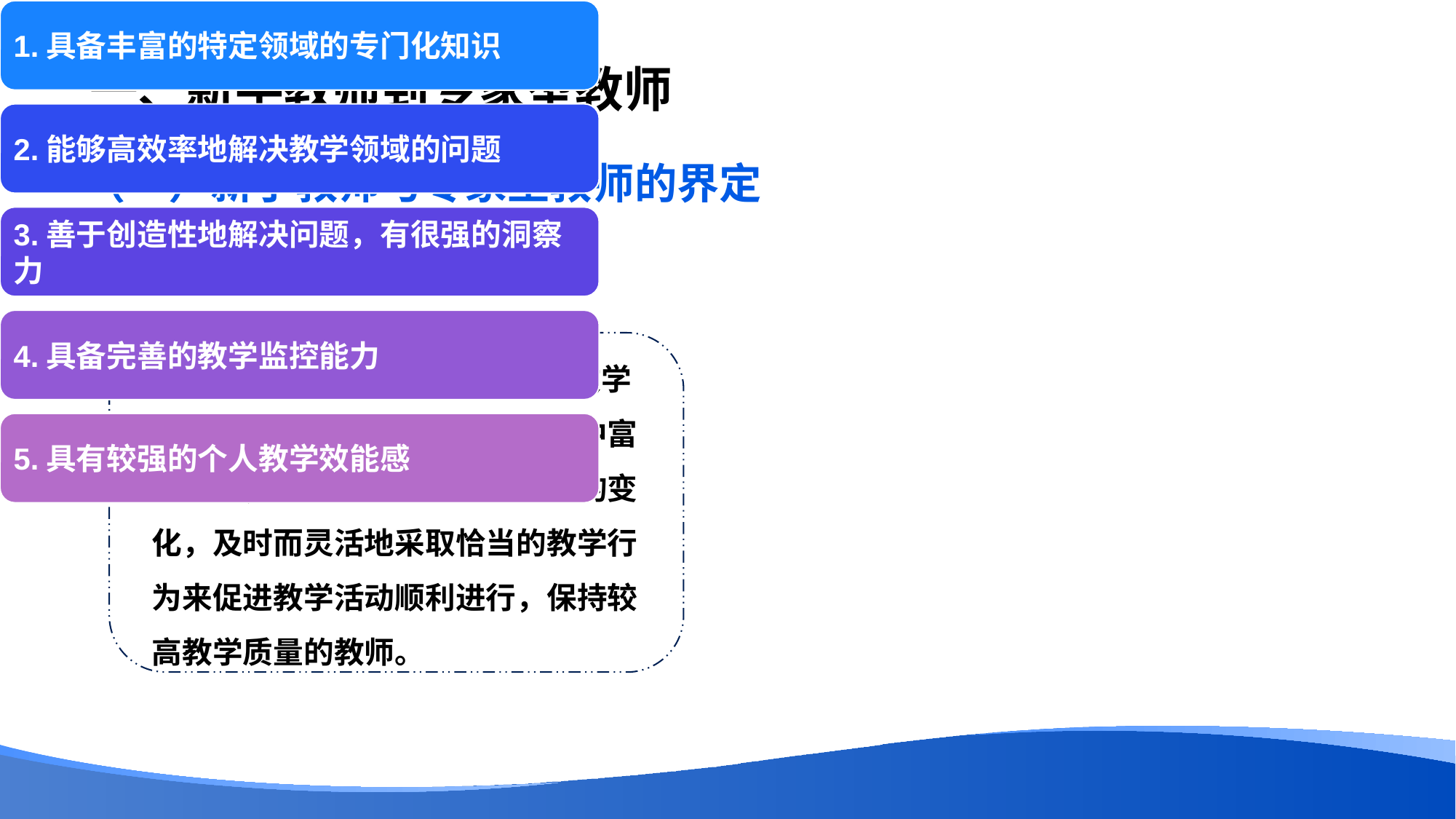

# 一、新手教师到专家型教师
（一）新手教师与专家型教师的界定
2.专家型教师的定义
1.具备丰富的特定领域的专门化知识
2.能够高效率地解决教学领域的问题
3.善于创造性地解决问题，有很强的洞察力
4.具备完善的教学监控能力
5.具有较强的个人教学效能感

专家型教师是指具有良好的教学效能感和教学监控能力，在教学中富有主见，能够根据教育教学情境的变化，及时而灵活地采取恰当的教学行为来促进教学活动顺利进行，保持较高教学质量的教师。